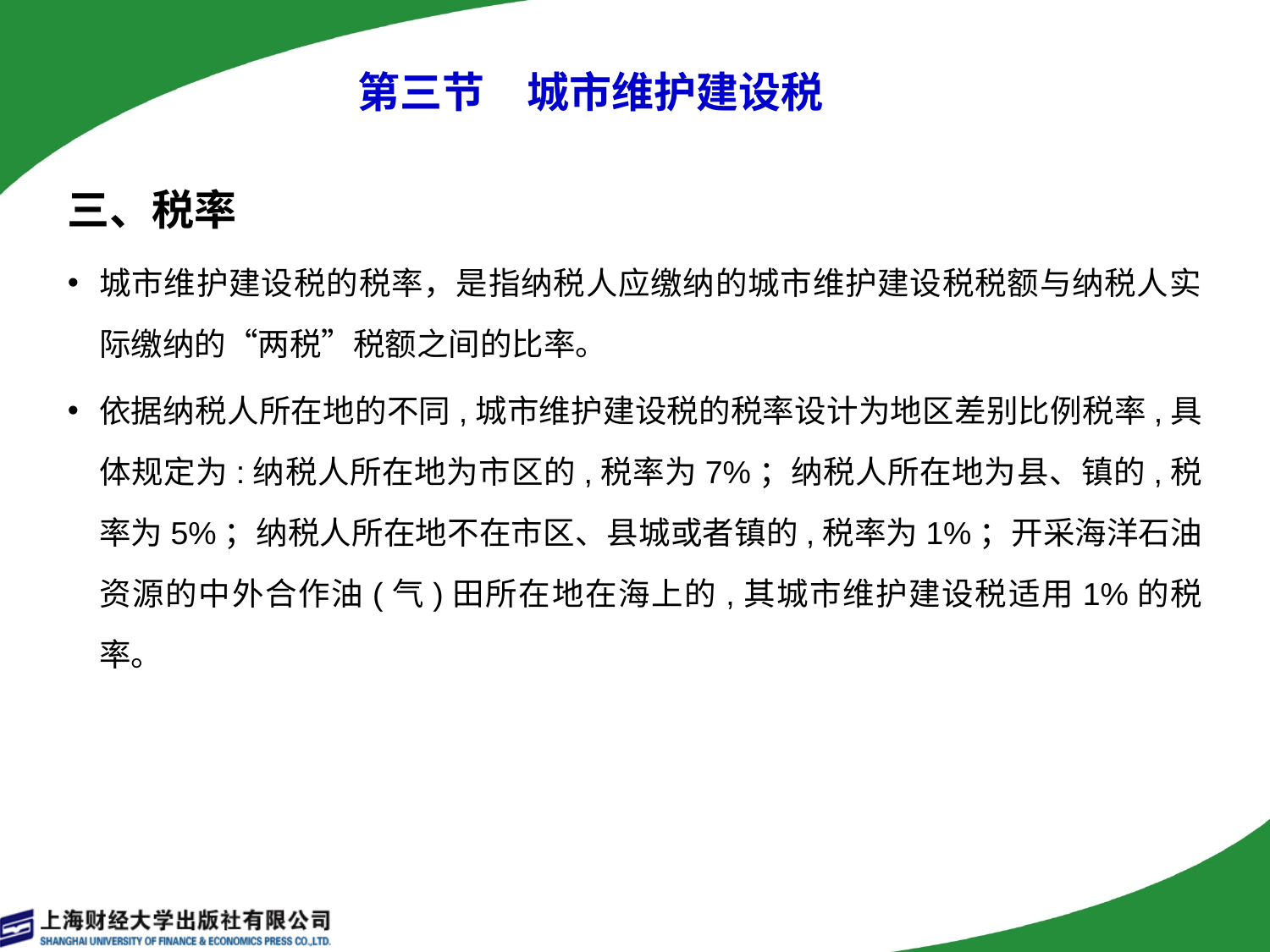

# 第三节　城市维护建设税
三、税率
城市维护建设税的税率，是指纳税人应缴纳的城市维护建设税税额与纳税人实际缴纳的“两税”税额之间的比率。
依据纳税人所在地的不同,城市维护建设税的税率设计为地区差别比例税率,具体规定为:纳税人所在地为市区的,税率为7%；纳税人所在地为县、镇的,税率为5%；纳税人所在地不在市区、县城或者镇的,税率为1%；开采海洋石油资源的中外合作油(气)田所在地在海上的,其城市维护建设税适用1%的税率。